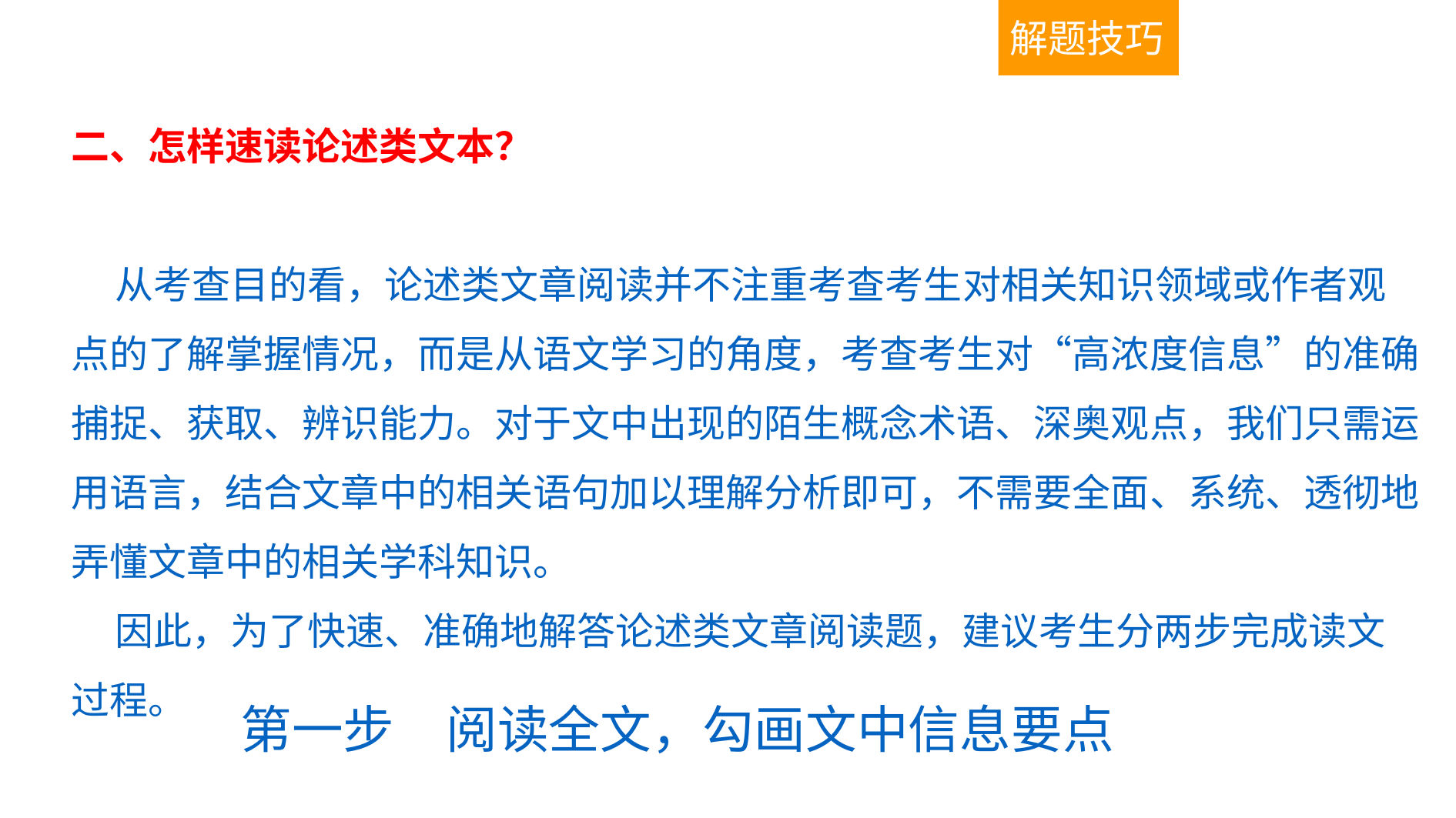

解题技巧
二、怎样速读论述类文本？

    从考查目的看，论述类文章阅读并不注重考查考生对相关知识领域或作者观点的了解掌握情况，而是从语文学习的角度，考查考生对“高浓度信息”的准确捕捉、获取、辨识能力。对于文中出现的陌生概念术语、深奥观点，我们只需运用语言，结合文章中的相关语句加以理解分析即可，不需要全面、系统、透彻地弄懂文章中的相关学科知识。
    因此，为了快速、准确地解答论述类文章阅读题，建议考生分两步完成读文过程。
第一步　阅读全文，勾画文中信息要点